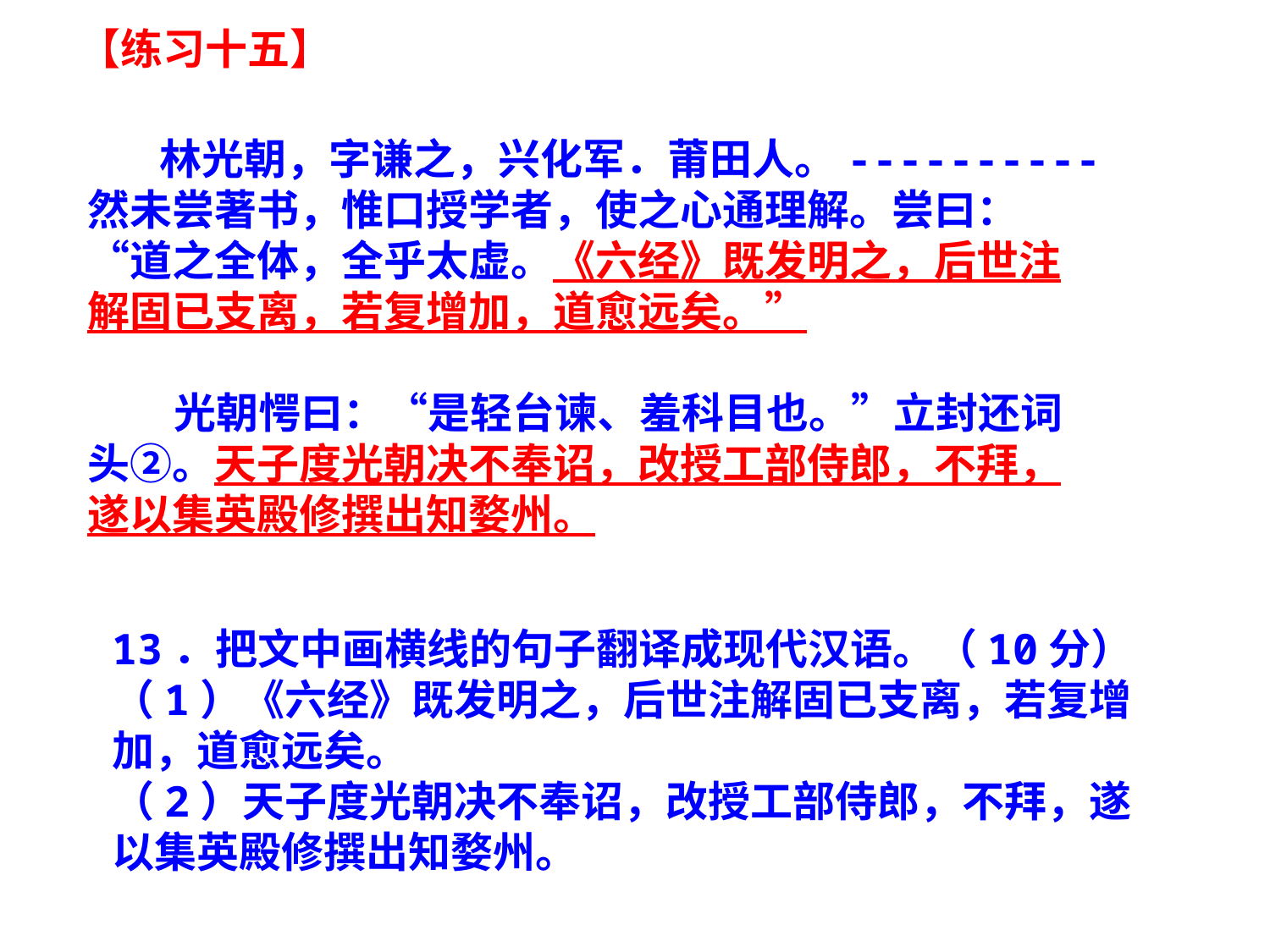

【练习十五】
         林光朝，字谦之，兴化军．莆田人。----------然未尝著书，惟口授学者，使之心通理解。尝曰：“道之全体，全乎太虚。《六经》既发明之，后世注解固已支离，若复增加，道愈远矣。”

        光朝愕曰：“是轻台谏、羞科目也。”立封还词头②。天子度光朝决不奉诏，改授工部侍郎，不拜，遂以集英殿修撰出知婺州。
13．把文中画横线的句子翻译成现代汉语。（10分）
（1）《六经》既发明之，后世注解固已支离，若复增加，道愈远矣。
（2）天子度光朝决不奉诏，改授工部侍郎，不拜，遂以集英殿修撰出知婺州。